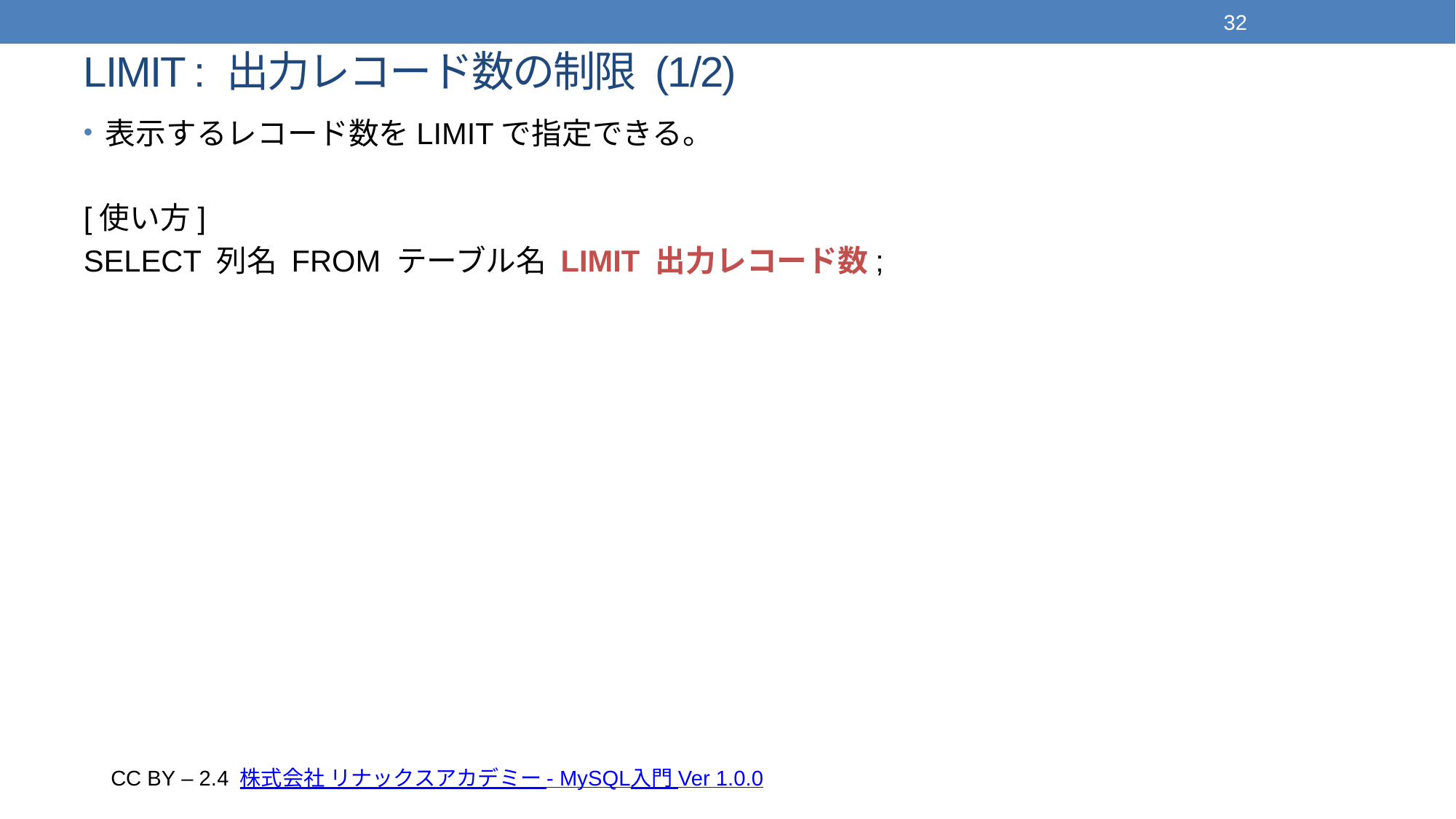

32
# LIMIT : 出力レコード数の制限 (1/2)
表示するレコード数をLIMITで指定できる。

[使い方]
SELECT 列名 FROM テーブル名 LIMIT 出力レコード数;
CC BY – 2.4 株式会社 リナックスアカデミー - MySQL入門 Ver 1.0.0